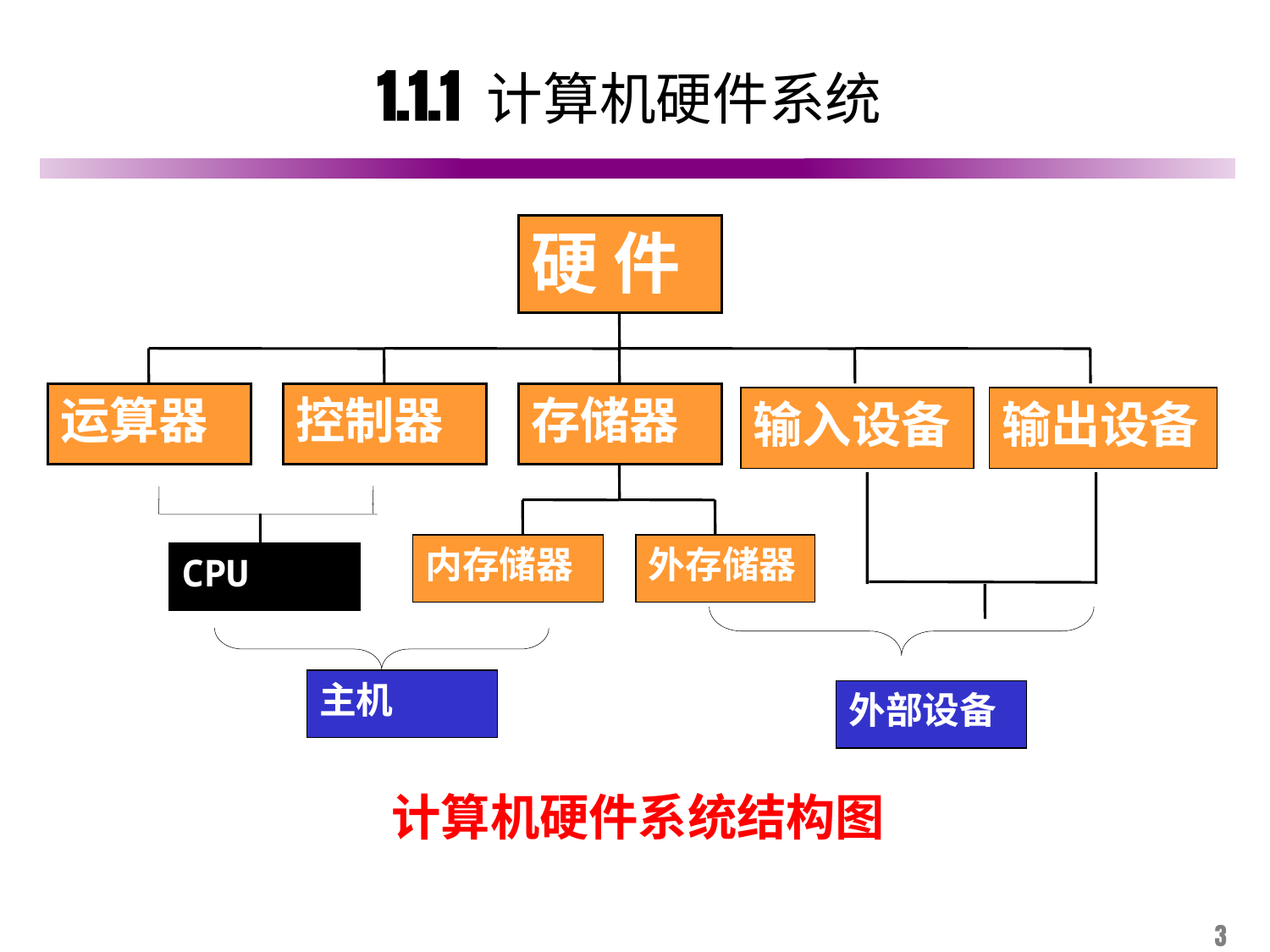

# 1.1.1 计算机硬件系统
硬 件

运算器
控制器

存储器

输入设备
输出设备

内存储器
外存储器
CPU
主机
外部设备
计算机硬件系统结构图
3